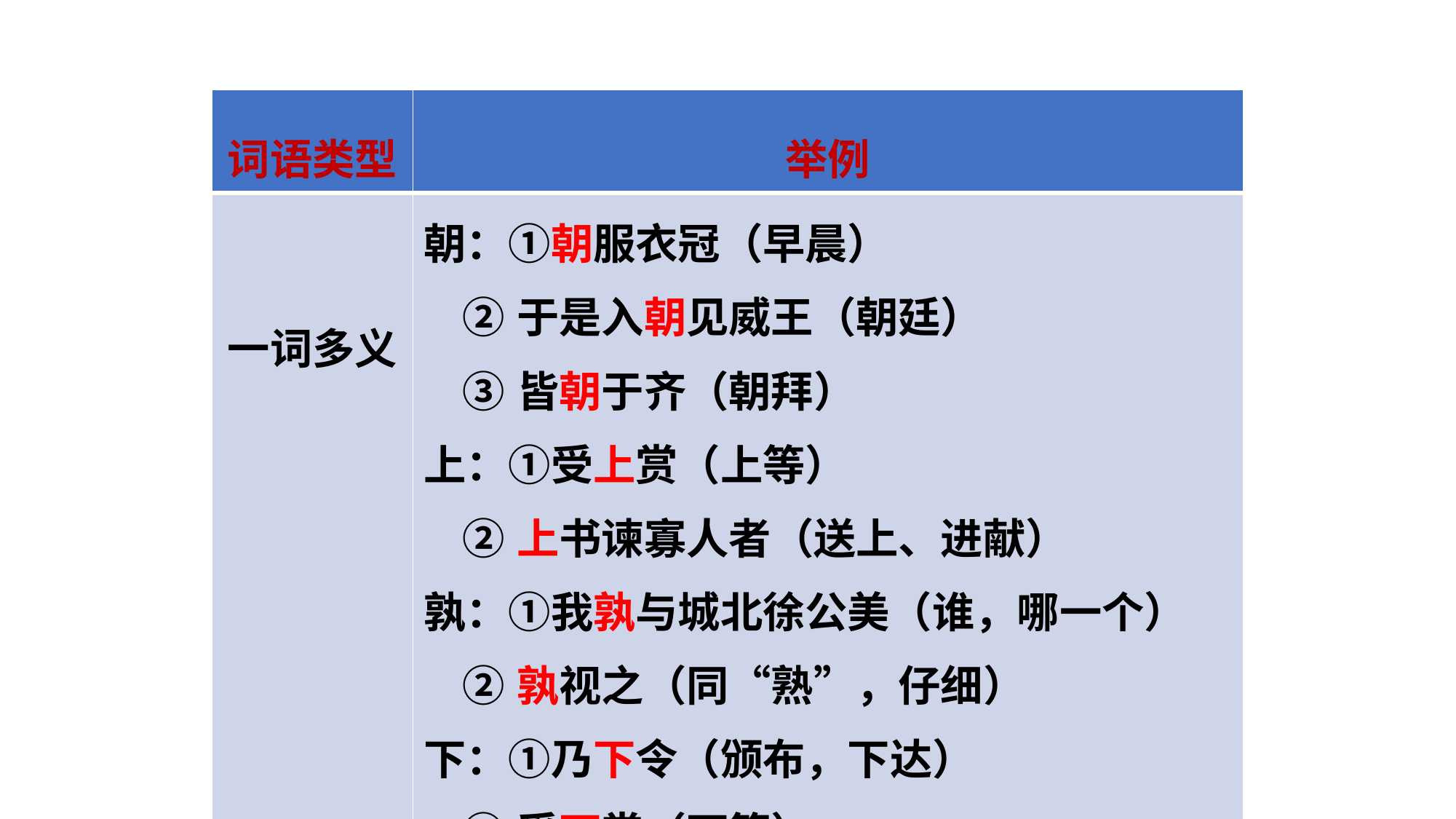

| 词语类型 | 举例 |
| --- | --- |
| 一词多义 | 朝：①朝服衣冠（早晨）　　　 ②于是入朝见威王（朝廷） ③皆朝于齐（朝拜） 上：①受上赏（上等）　　　 ②上书谏寡人者（送上、进献） 孰：①我孰与城北徐公美（谁，哪一个）　 ②孰视之（同“熟”，仔细） 下：①乃下令（颁布，下达）　 ②受下赏（下等） |